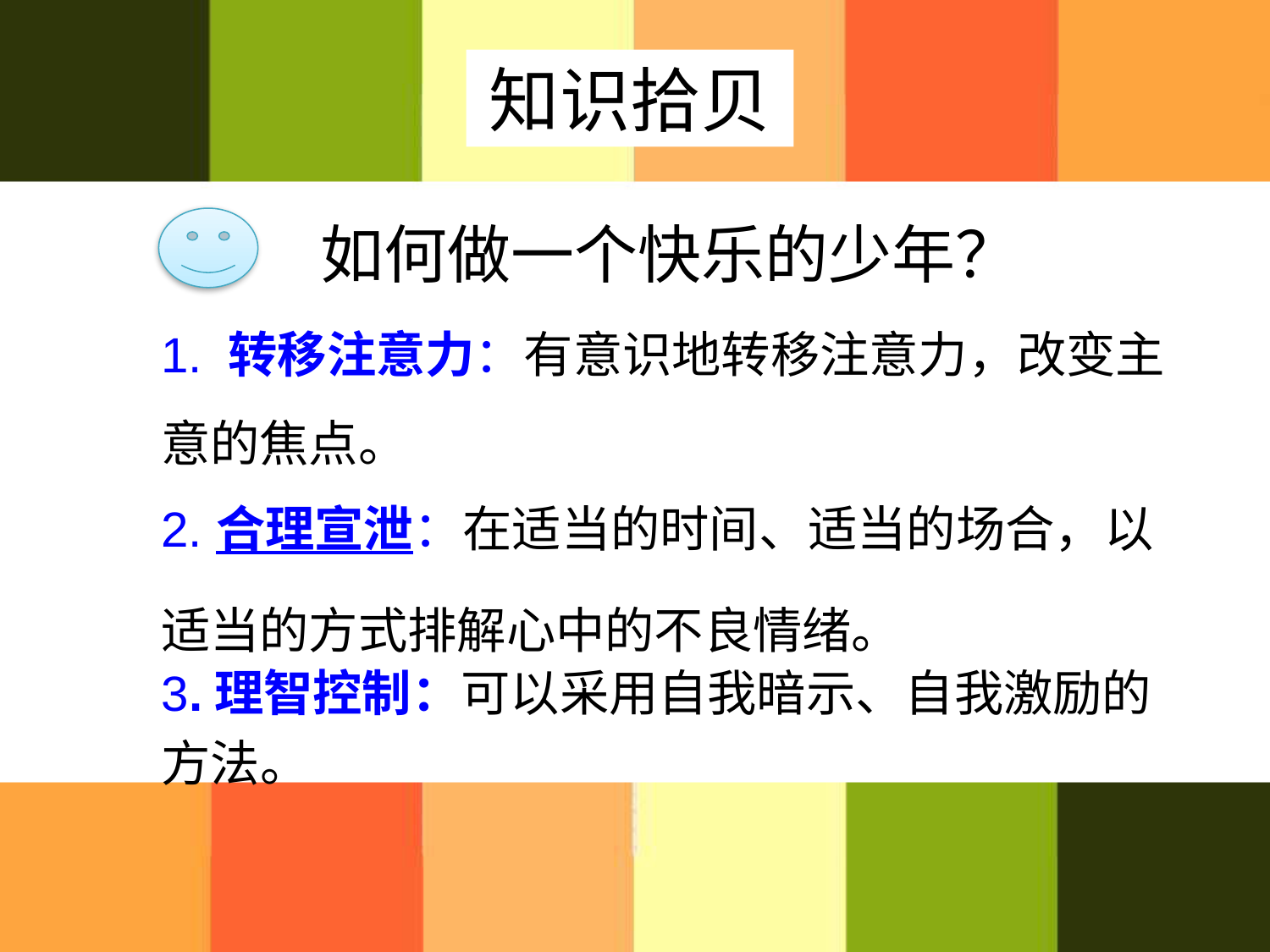

知识拾贝
如何做一个快乐的少年？

1. 转移注意力：有意识地转移注意力，改变主意的焦点。
2. 合理宣泄：在适当的时间、适当的场合，以适当的方式排解心中的不良情绪。
3.理智控制：可以采用自我暗示、自我激励的方法。